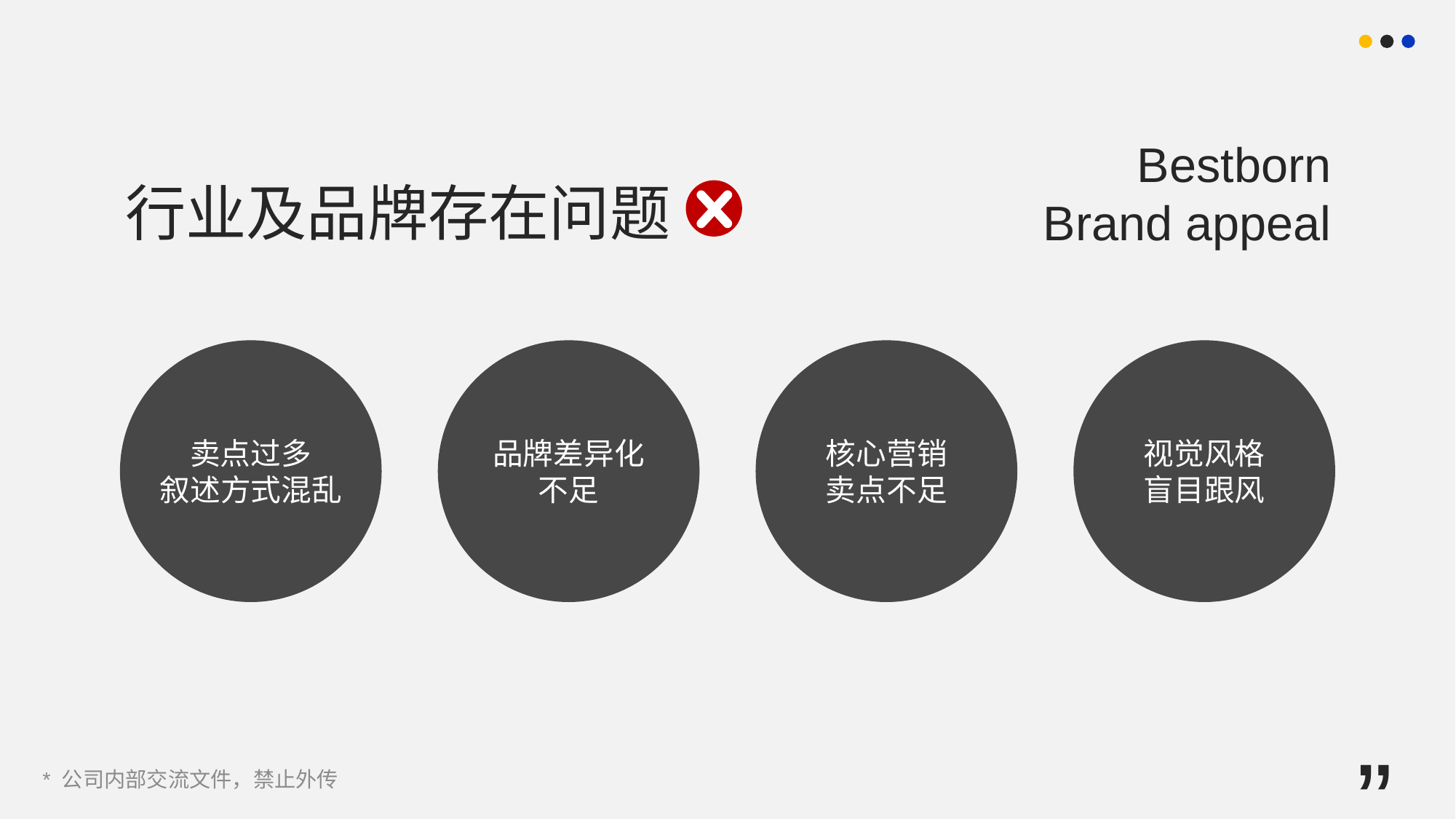

Bestborn
Brand appeal
行业及品牌存在问题

卖点过多
叙述方式混乱
品牌差异化
不足
核心营销
卖点不足
视觉风格
盲目跟风
”
* 公司内部交流文件，禁止外传